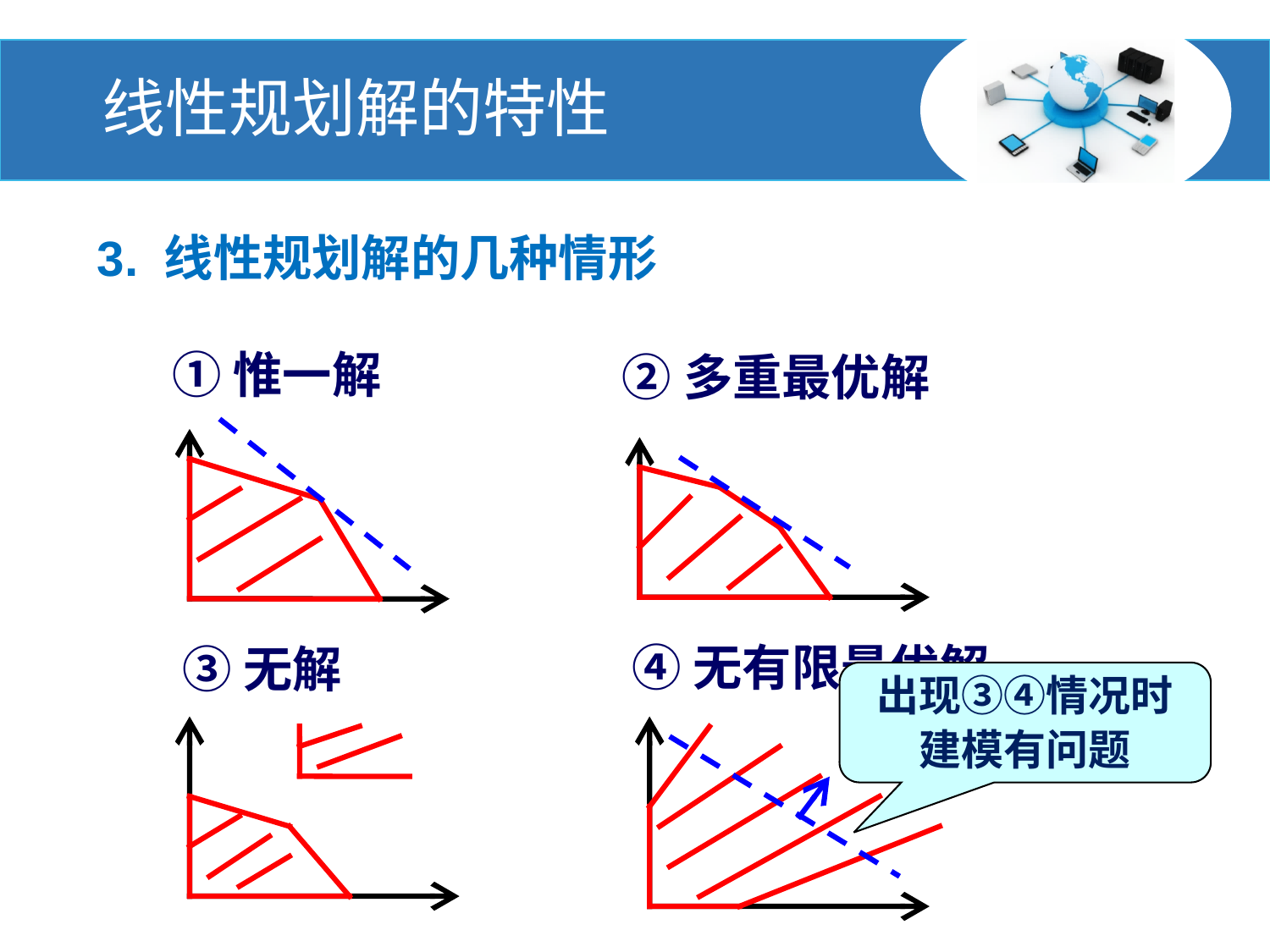

# 线性规划解的特性
3. 线性规划解的几种情形
①惟一解
②多重最优解

④无有限最优解
③无解
出现③④情况时
建模有问题